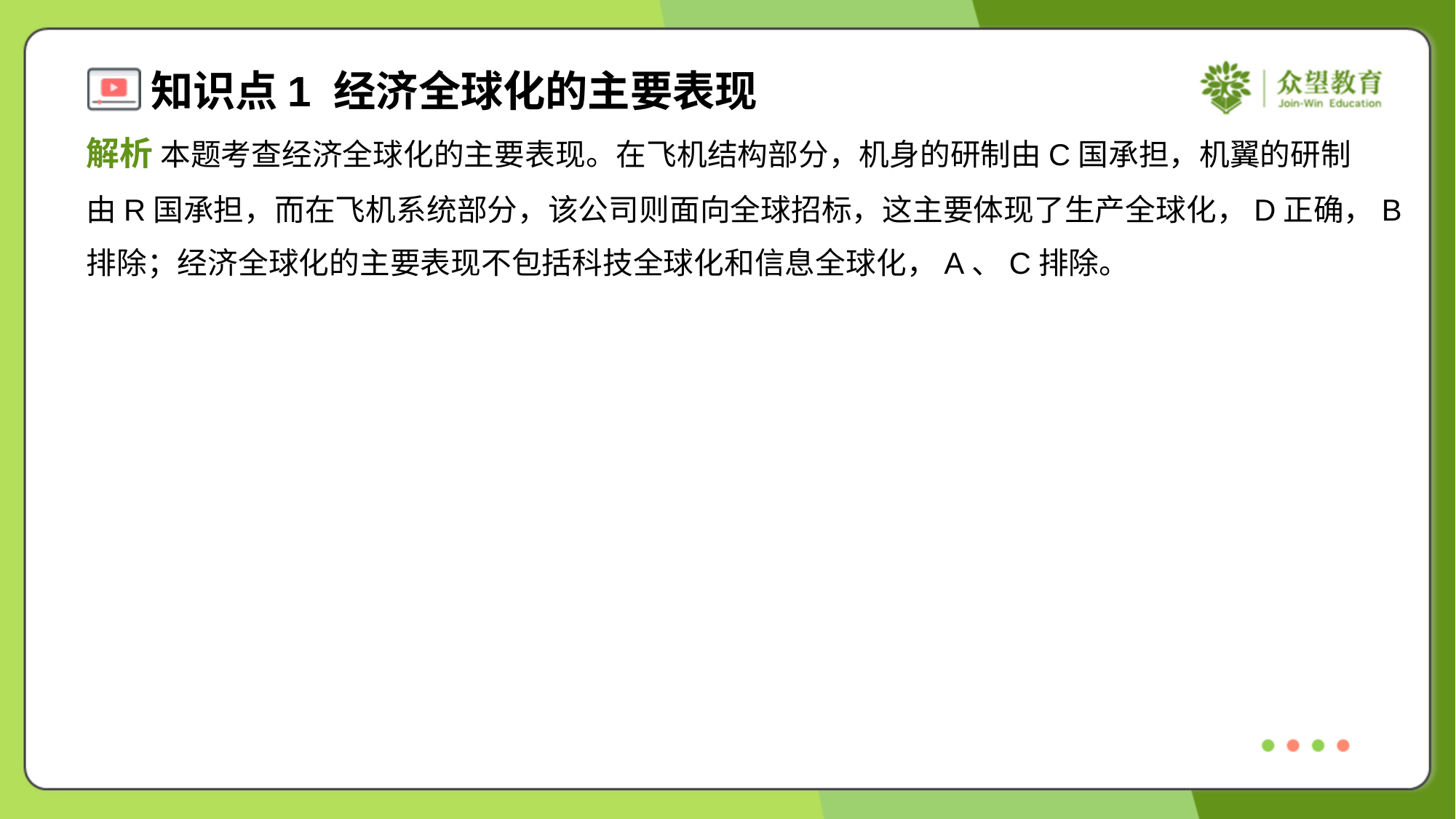

解析 本题考查经济全球化的主要表现。在飞机结构部分，机身的研制由C国承担，机翼的研制
由R国承担，而在飞机系统部分，该公司则面向全球招标，这主要体现了生产全球化，D正确，B
排除；经济全球化的主要表现不包括科技全球化和信息全球化，A、C排除。